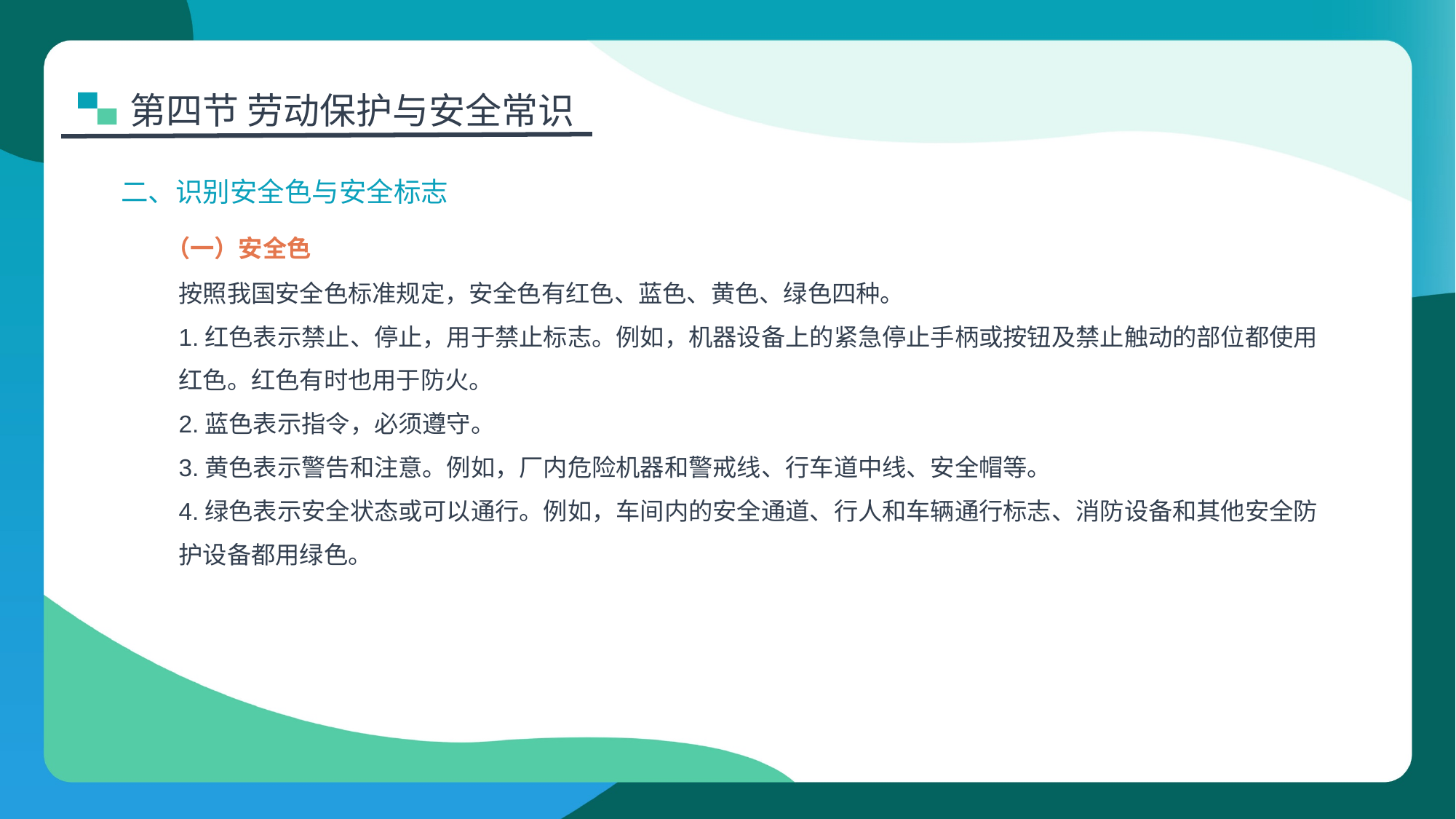

第四节 劳动保护与安全常识

二、识别安全色与安全标志
（一）安全色
按照我国安全色标准规定，安全色有红色、蓝色、黄色、绿色四种。
1.红色表示禁止、停止，用于禁止标志。例如，机器设备上的紧急停止手柄或按钮及禁止触动的部位都使用红色。红色有时也用于防火。
2.蓝色表示指令，必须遵守。
3.黄色表示警告和注意。例如，厂内危险机器和警戒线、行车道中线、安全帽等。
4.绿色表示安全状态或可以通行。例如，车间内的安全通道、行人和车辆通行标志、消防设备和其他安全防护设备都用绿色。